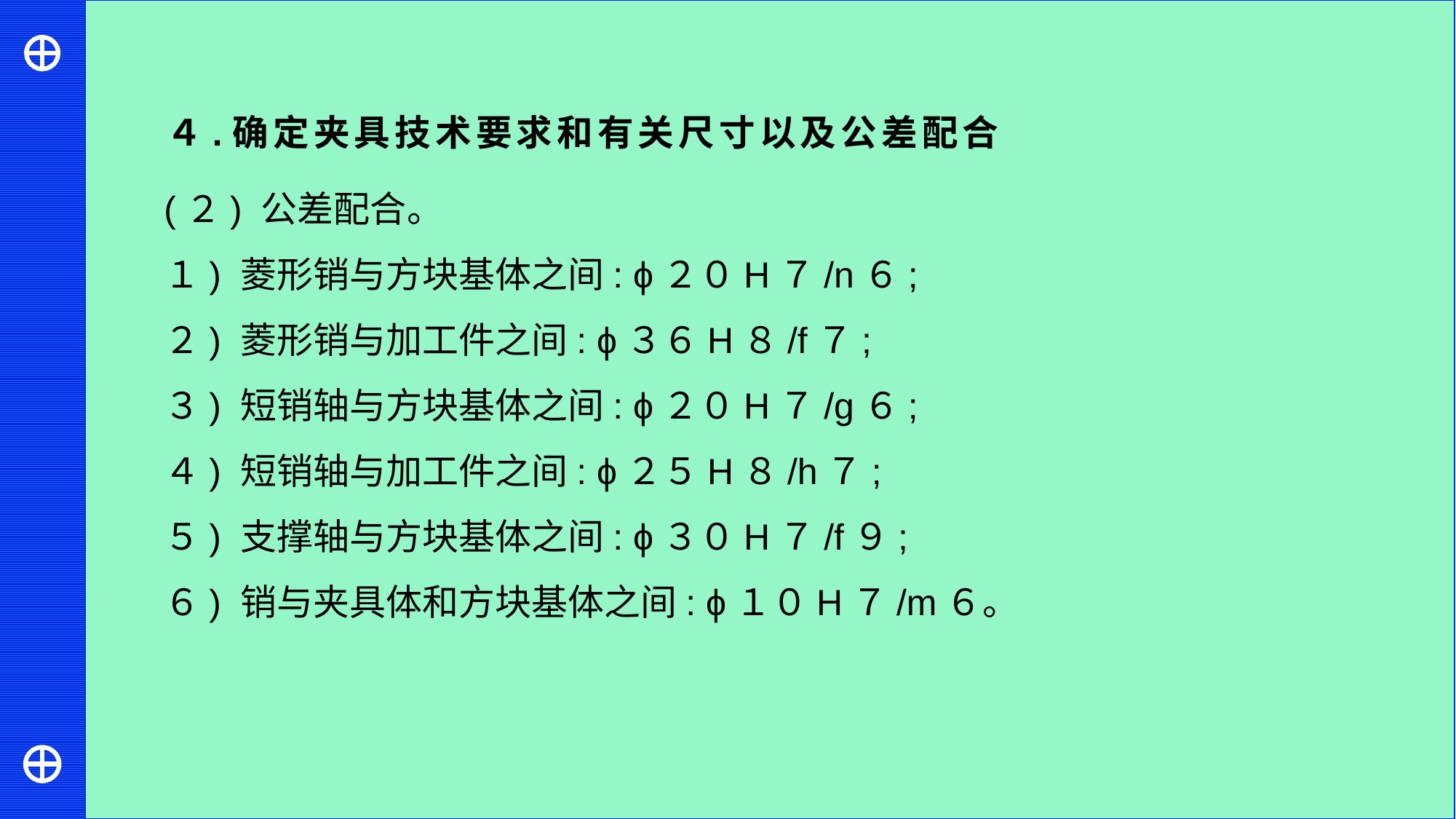

４.确定夹具技术要求和有关尺寸以及公差配合
(２) 公差配合。
１) 菱形销与方块基体之间: ϕ２０H７/n６;
２) 菱形销与加工件之间: ϕ３６H８/f７;
３) 短销轴与方块基体之间: ϕ２０H７/g６;
４) 短销轴与加工件之间: ϕ２５H８/h７;
５) 支撑轴与方块基体之间: ϕ３０H７/f９;
６) 销与夹具体和方块基体之间: ϕ１０H７/m６。